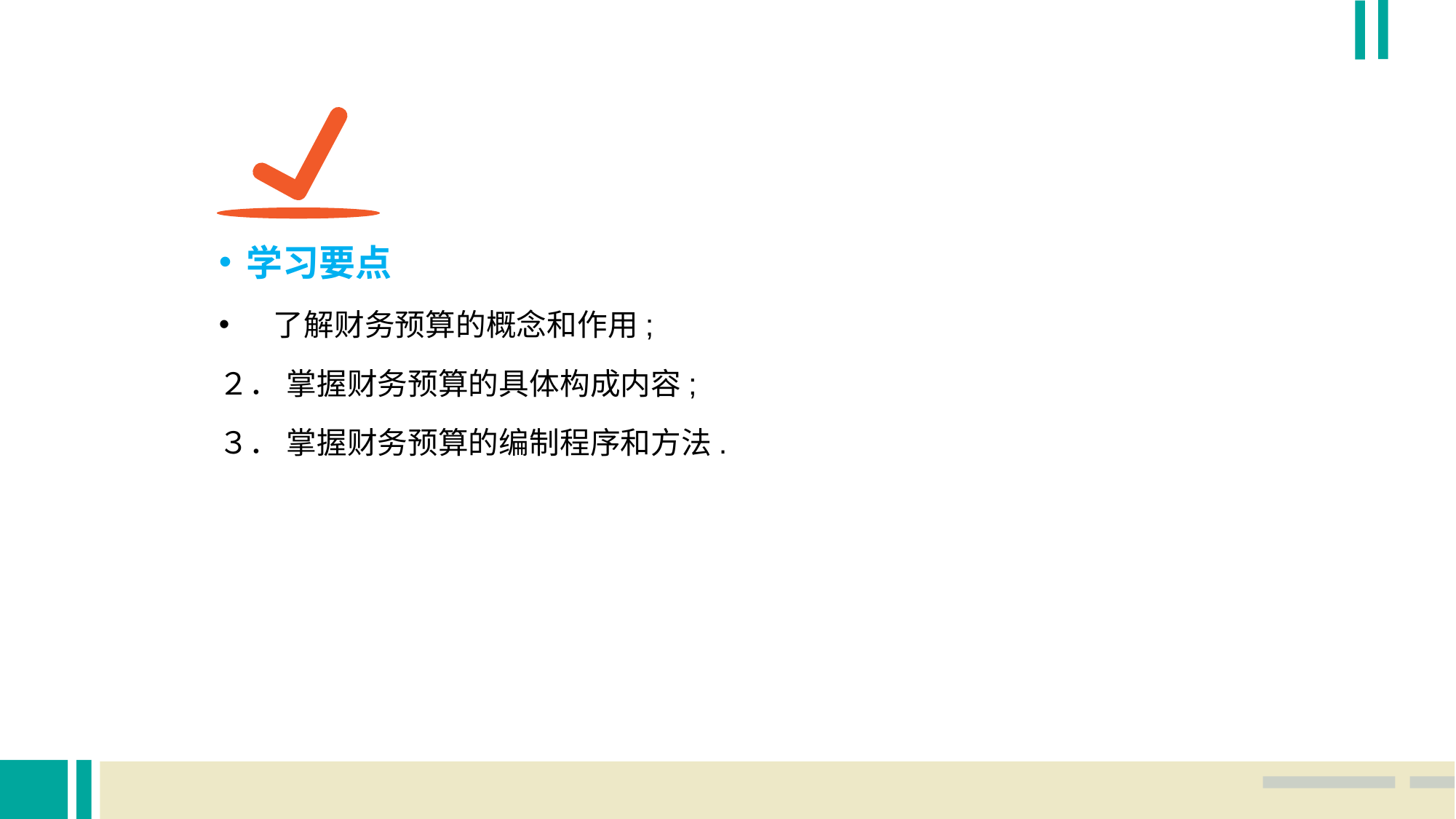

学习要点
了解财务预算的概念和作用;
２． 掌握财务预算的具体构成内容;
３． 掌握财务预算的编制程序和方法.